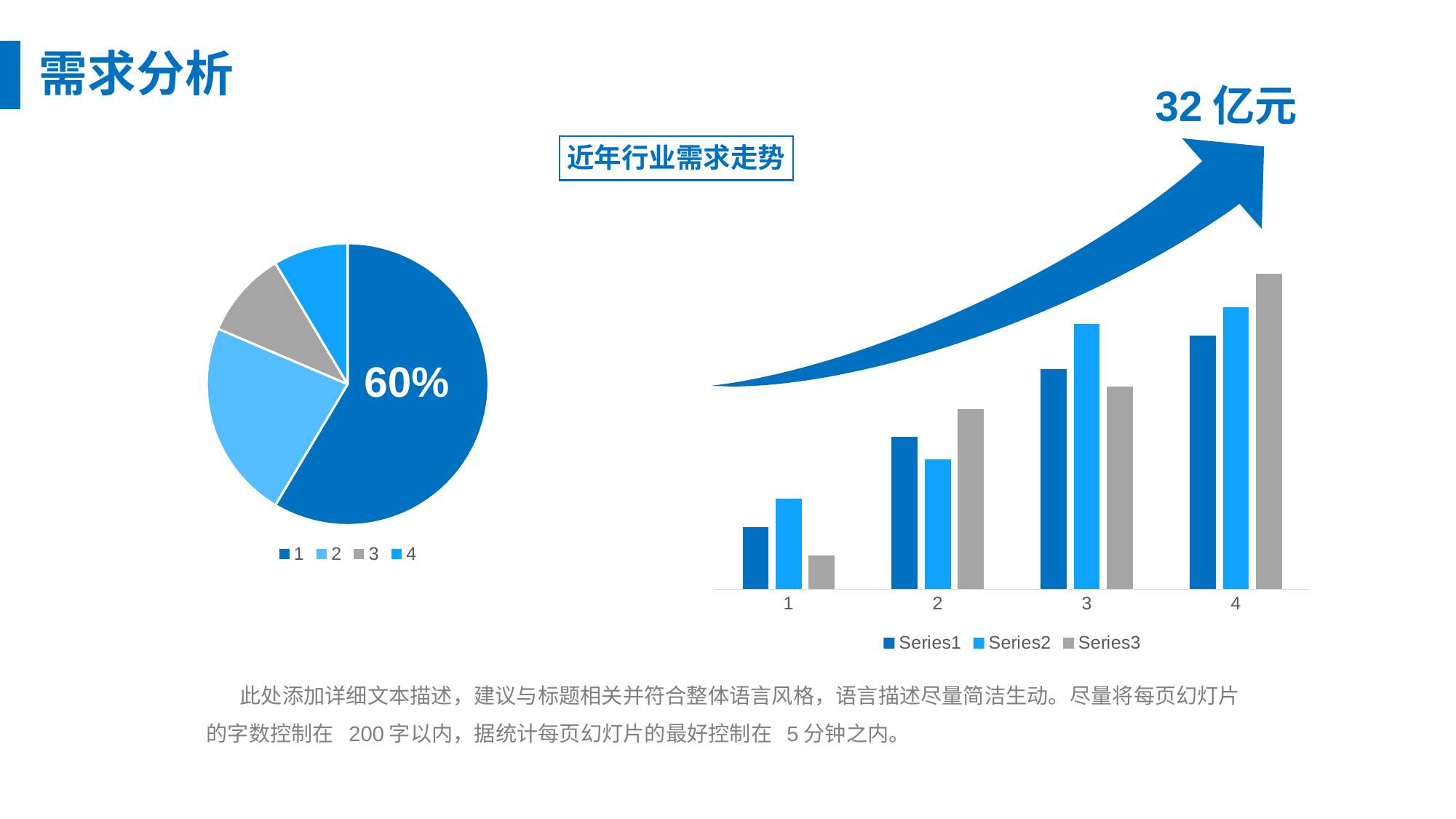

需求分析

32亿元
近年行业需求走势

### Chart

| Category |  |  |  |
|---|---|---|---|

### Chart

| Category |  |
|---|---|
60%
      此处添加详细文本描述，建议与标题相关并符合整体语言风格，语言描述尽量简洁生动。尽量将每页幻灯片的字数控制在  200字以内，据统计每页幻灯片的最好控制在  5分钟之内。